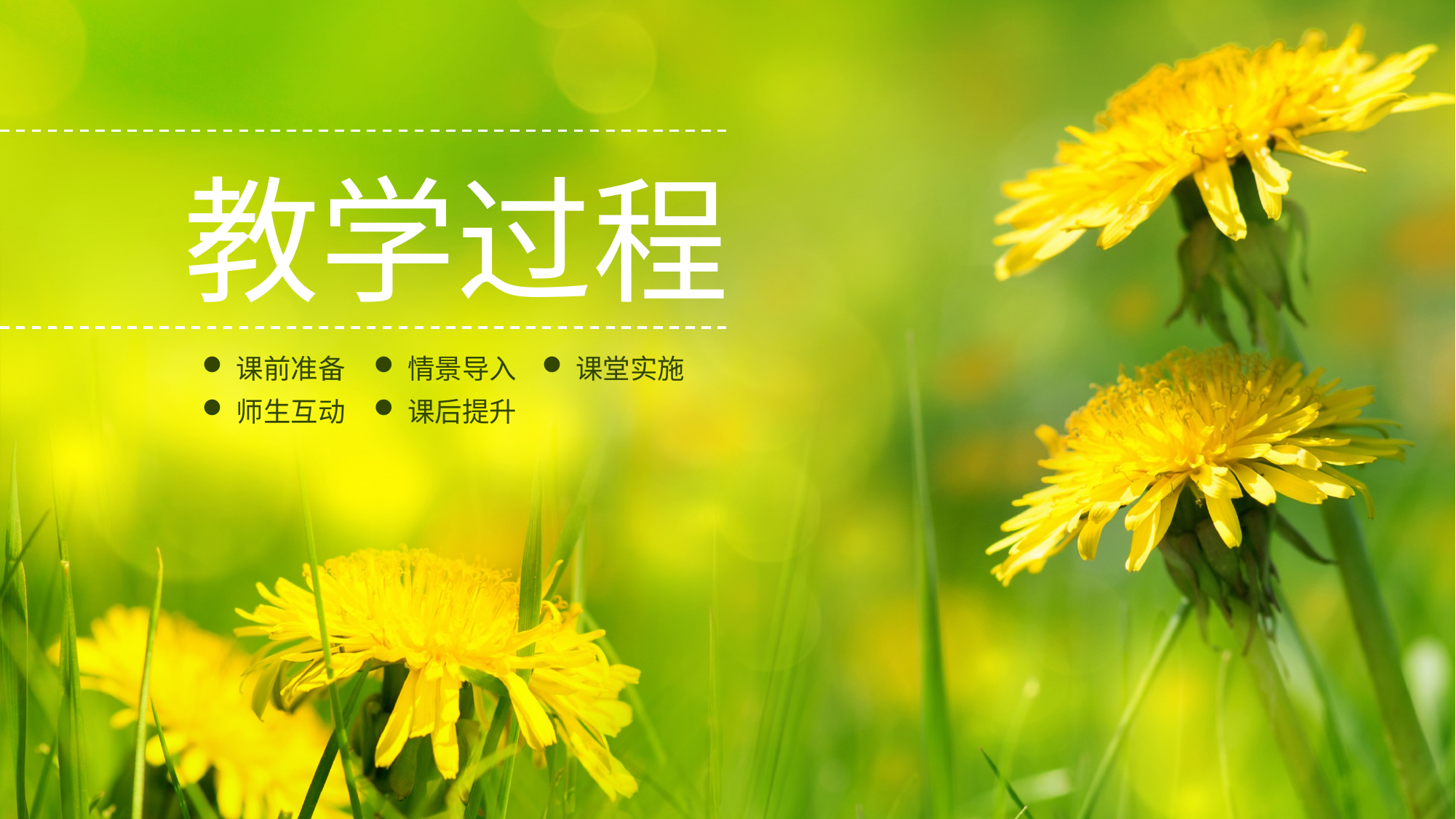

教学过程
课前准备
情景导入
课堂实施
师生互动
课后提升
延时符